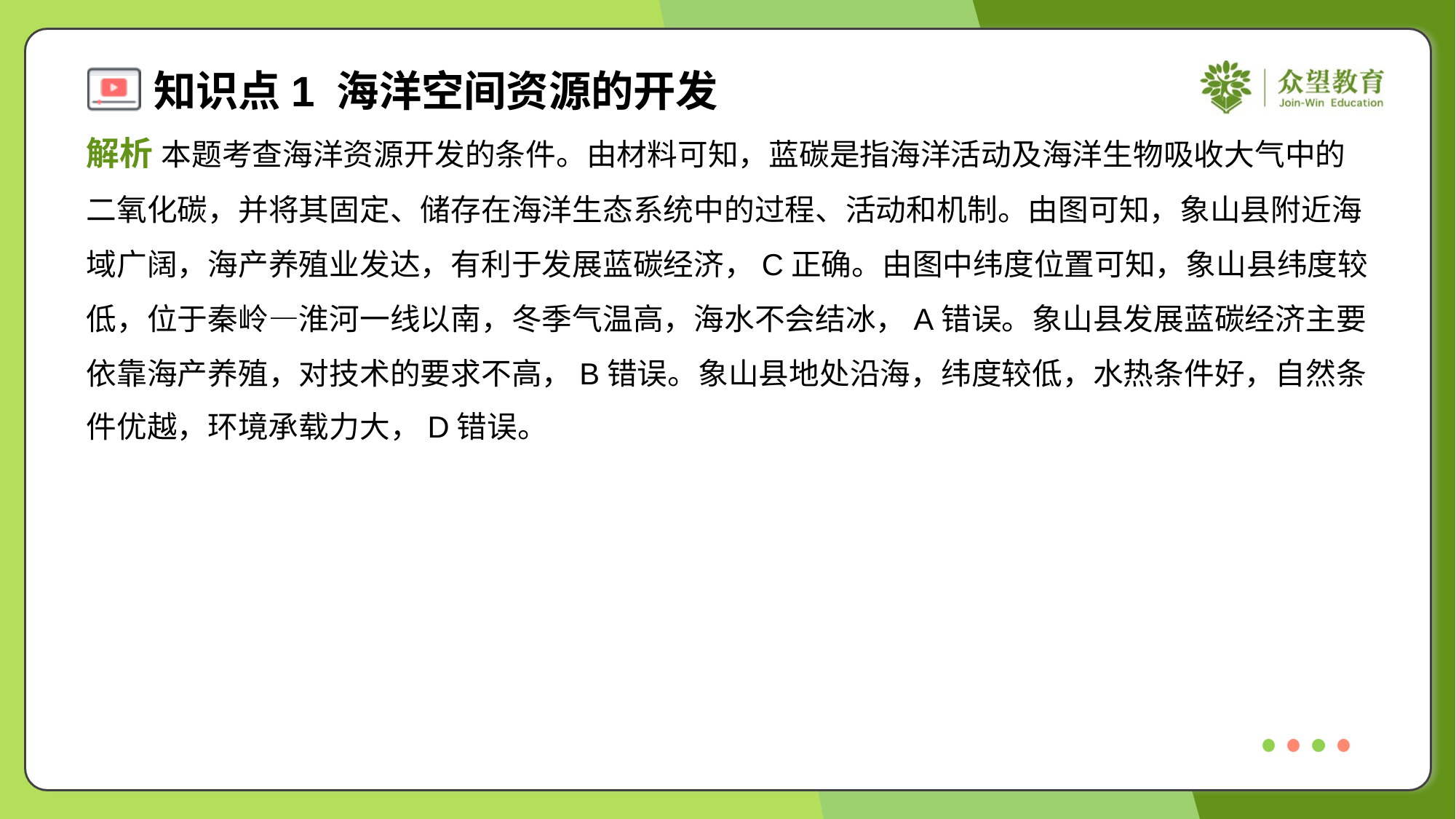

解析 本题考查海洋资源开发的条件。由材料可知，蓝碳是指海洋活动及海洋生物吸收大气中的
二氧化碳，并将其固定、储存在海洋生态系统中的过程、活动和机制。由图可知，象山县附近海
域广阔，海产养殖业发达，有利于发展蓝碳经济，C正确。由图中纬度位置可知，象山县纬度较
低，位于秦岭—淮河一线以南，冬季气温高，海水不会结冰，A错误。象山县发展蓝碳经济主要
依靠海产养殖，对技术的要求不高，B错误。象山县地处沿海，纬度较低，水热条件好，自然条
件优越，环境承载力大，D错误。